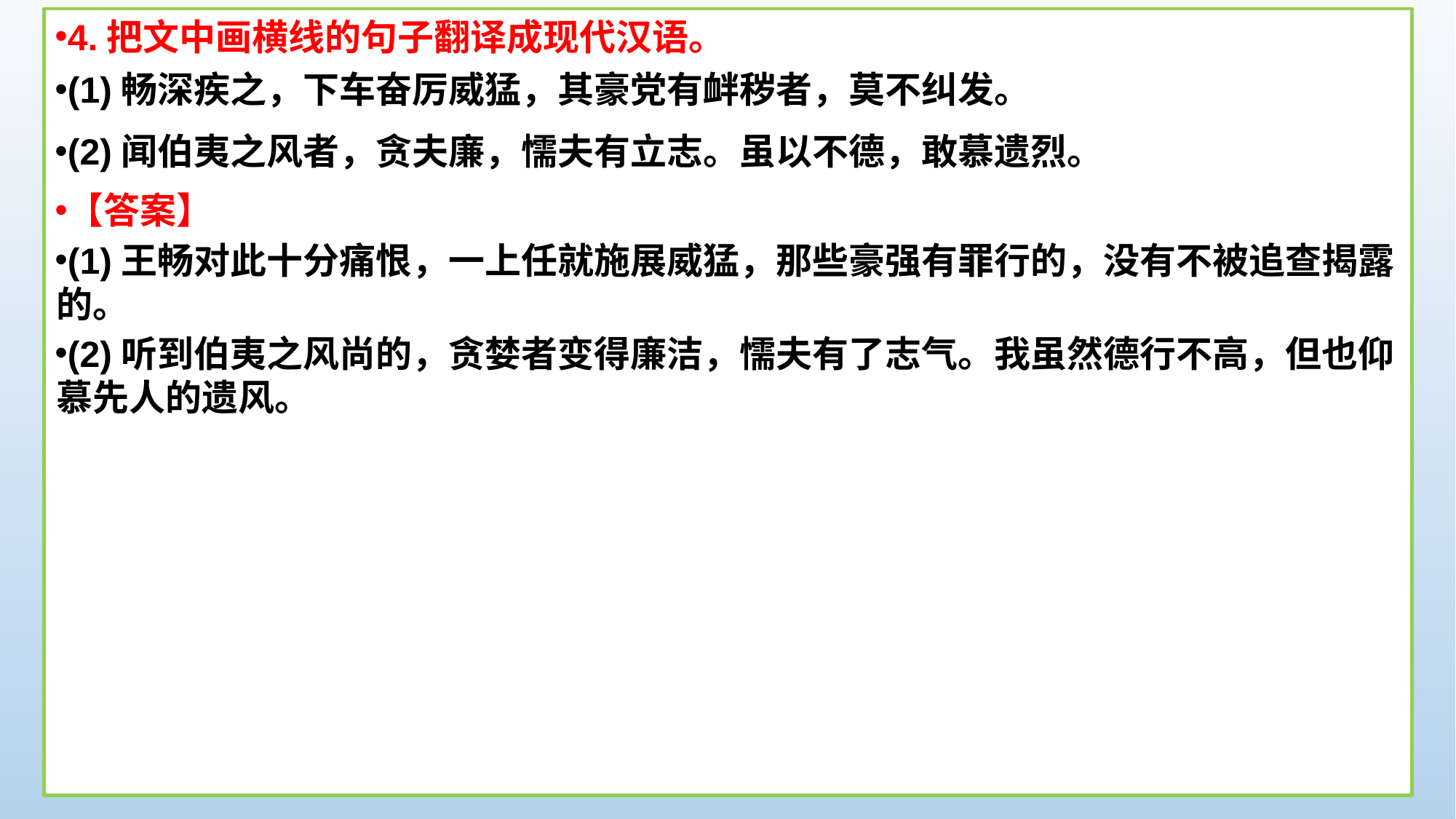

4.把文中画横线的句子翻译成现代汉语。
(1)畅深疾之，下车奋厉威猛，其豪党有衅秽者，莫不纠发。
(2)闻伯夷之风者，贪夫廉，懦夫有立志。虽以不德，敢慕遗烈。
【答案】
(1)王畅对此十分痛恨，一上任就施展威猛，那些豪强有罪行的，没有不被追查揭露的。
(2)听到伯夷之风尚的，贪婪者变得廉洁，懦夫有了志气。我虽然德行不高，但也仰慕先人的遗风。